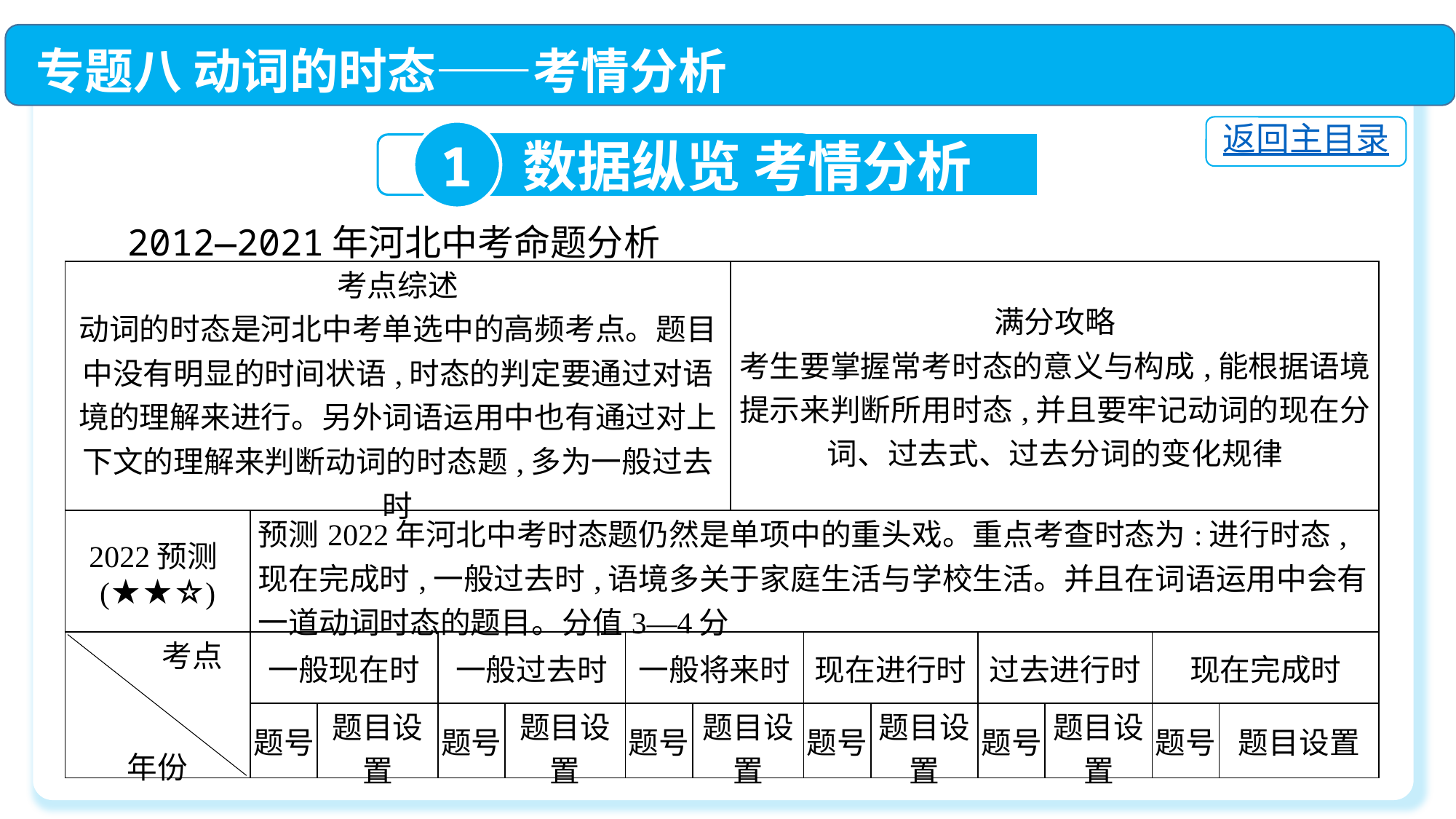

专题八 动词的时态——考情分析

返回主目录
1

数据纵览 考情分析
2012—2021年河北中考命题分析
| 考点综述 动词的时态是河北中考单选中的高频考点。题目中没有明显的时间状语,时态的判定要通过对语境的理解来进行。另外词语运用中也有通过对上下文的理解来判断动词的时态题,多为一般过去时 |  |  |  |  |  |  | 满分攻略 考生要掌握常考时态的意义与构成,能根据语境提示来判断所用时态,并且要牢记动词的现在分词、过去式、过去分词的变化规律 |  |  |  |  |  |  |
| --- | --- | --- | --- | --- | --- | --- | --- | --- | --- | --- | --- | --- | --- |
| 2022预测(★★☆) | 预测2022年河北中考时态题仍然是单项中的重头戏。重点考查时态为:进行时态,现在完成时,一般过去时,语境多关于家庭生活与学校生活。并且在词语运用中会有一道动词时态的题目。分值3—4分 |  |  |  |  |  |  |  |  |  |  |  |  |
| 考点 年份 | 一般现在时 |  | 一般过去时 |  | 一般将来时 |  |  | 现在进行时 |  | 过去进行时 |  | 现在完成时 |  |
|  | 题号 | 题目设置 | 题号 | 题目设置 | 题号 | 题目设置 |  | 题号 | 题目设置 | 题号 | 题目设置 | 题号 | 题目设置 |